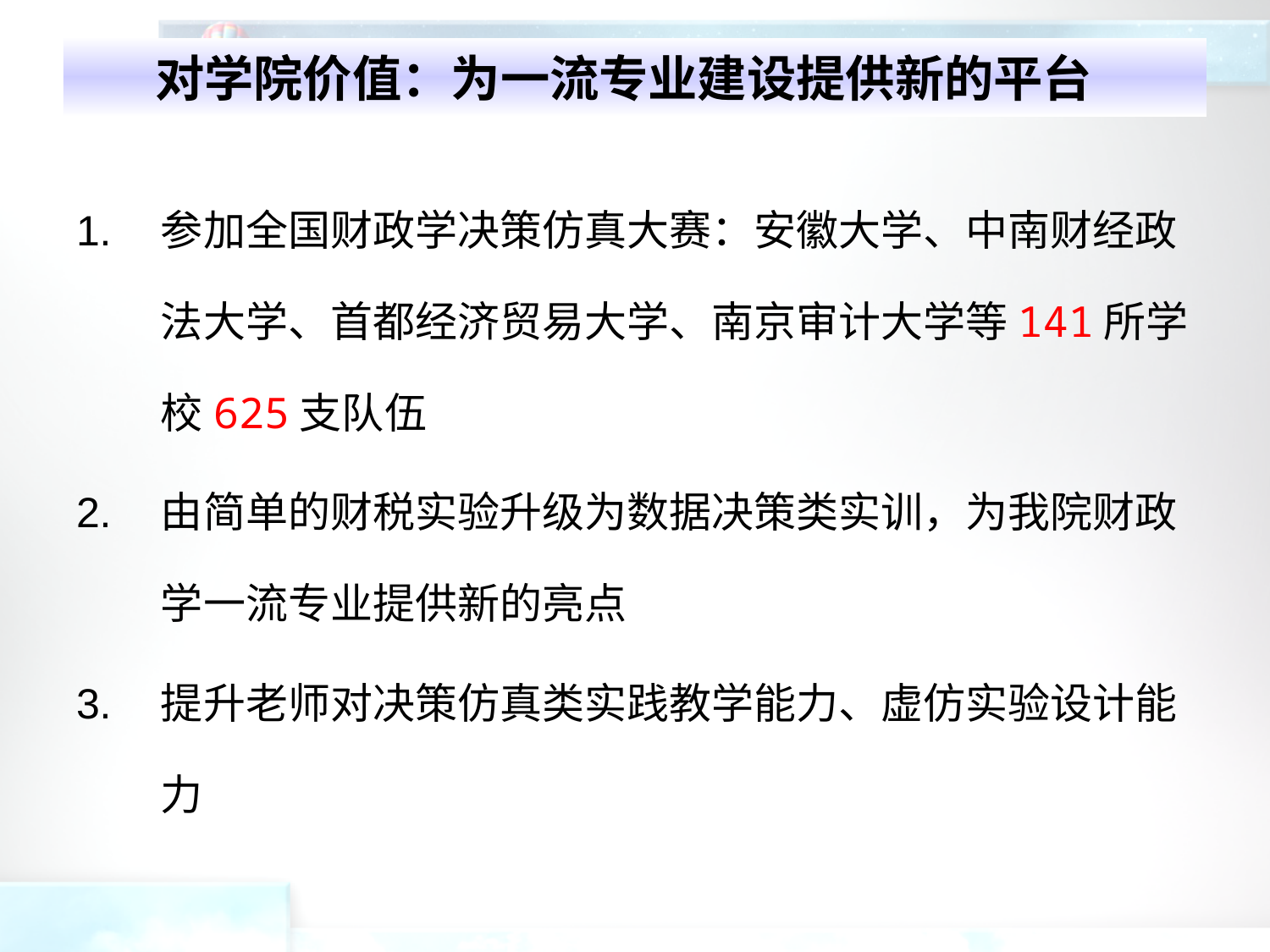

对学院价值：为一流专业建设提供新的平台
参加全国财政学决策仿真大赛：安徽大学、中南财经政法大学、首都经济贸易大学、南京审计大学等141所学校625支队伍
由简单的财税实验升级为数据决策类实训，为我院财政学一流专业提供新的亮点
提升老师对决策仿真类实践教学能力、虚仿实验设计能力